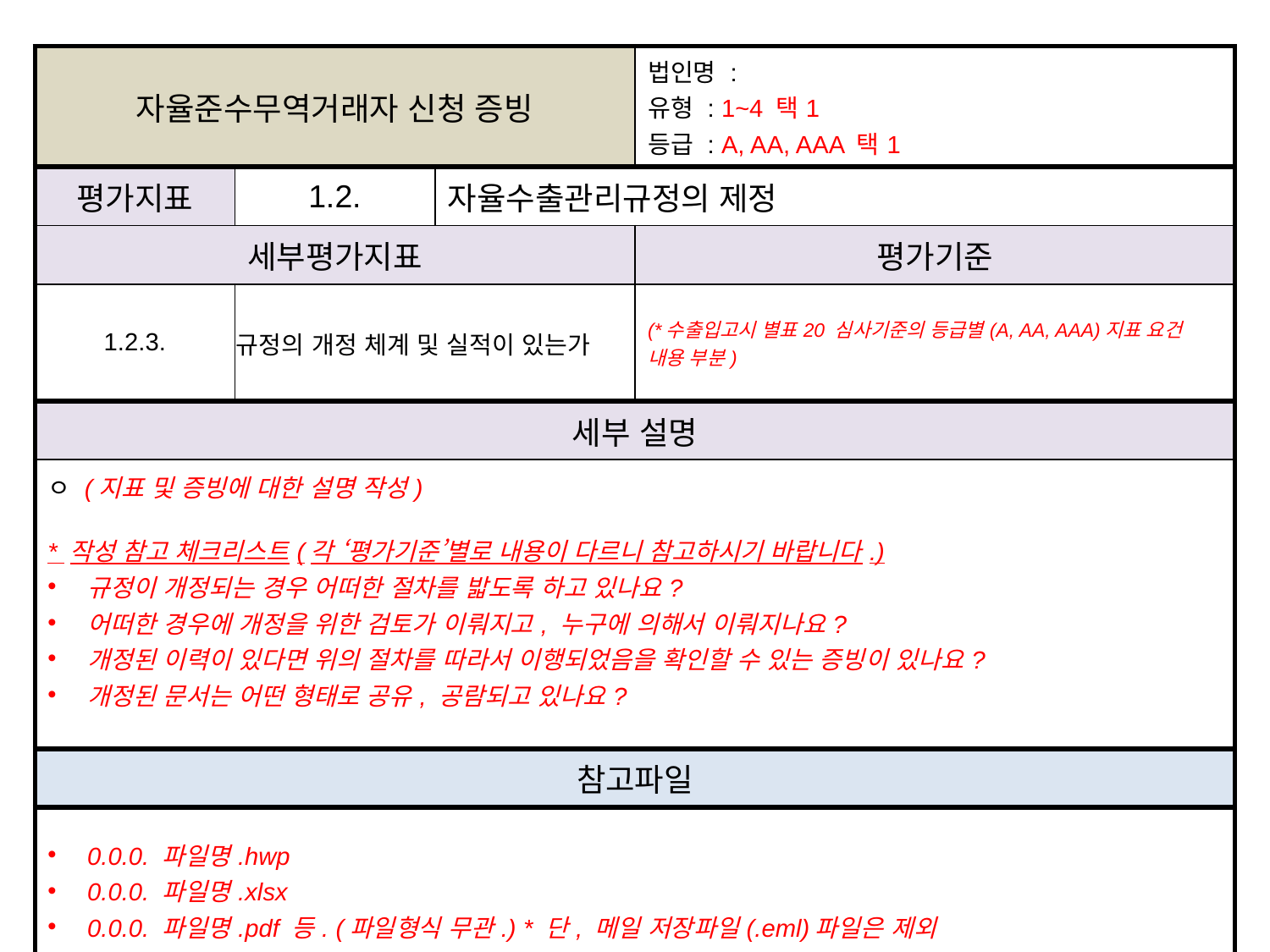

| 자율준수무역거래자 신청 증빙 |  |  | 법인명 : 유형 : 1~4 택1 등급 : A, AA, AAA 택1 |
| --- | --- | --- | --- |
| 평가지표 | 1.2. | 자율수출관리규정의 제정 |  |
| 세부평가지표 |  |  | 평가기준 |
| 1.2.3. | 규정의 개정 체계 및 실적이 있는가 |  | (\*수출입고시 별표20 심사기준의 등급별(A, AA, AAA)지표 요건 내용 부분) |
| 세부 설명 |  |  |  |
| ㅇ (지표 및 증빙에 대한 설명 작성) \* 작성 참고 체크리스트(각 ‘평가기준’별로 내용이 다르니 참고하시기 바랍니다.) 규정이 개정되는 경우 어떠한 절차를 밟도록 하고 있나요? 어떠한 경우에 개정을 위한 검토가 이뤄지고, 누구에 의해서 이뤄지나요? 개정된 이력이 있다면 위의 절차를 따라서 이행되었음을 확인할 수 있는 증빙이 있나요? 개정된 문서는 어떤 형태로 공유, 공람되고 있나요? |  |  |  |
| 참고파일 |  |  |  |
| 0.0.0. 파일명.hwp 0.0.0. 파일명.xlsx 0.0.0. 파일명.pdf 등. (파일형식 무관.) \* 단, 메일 저장파일(.eml)파일은 제외 |  |  |  |